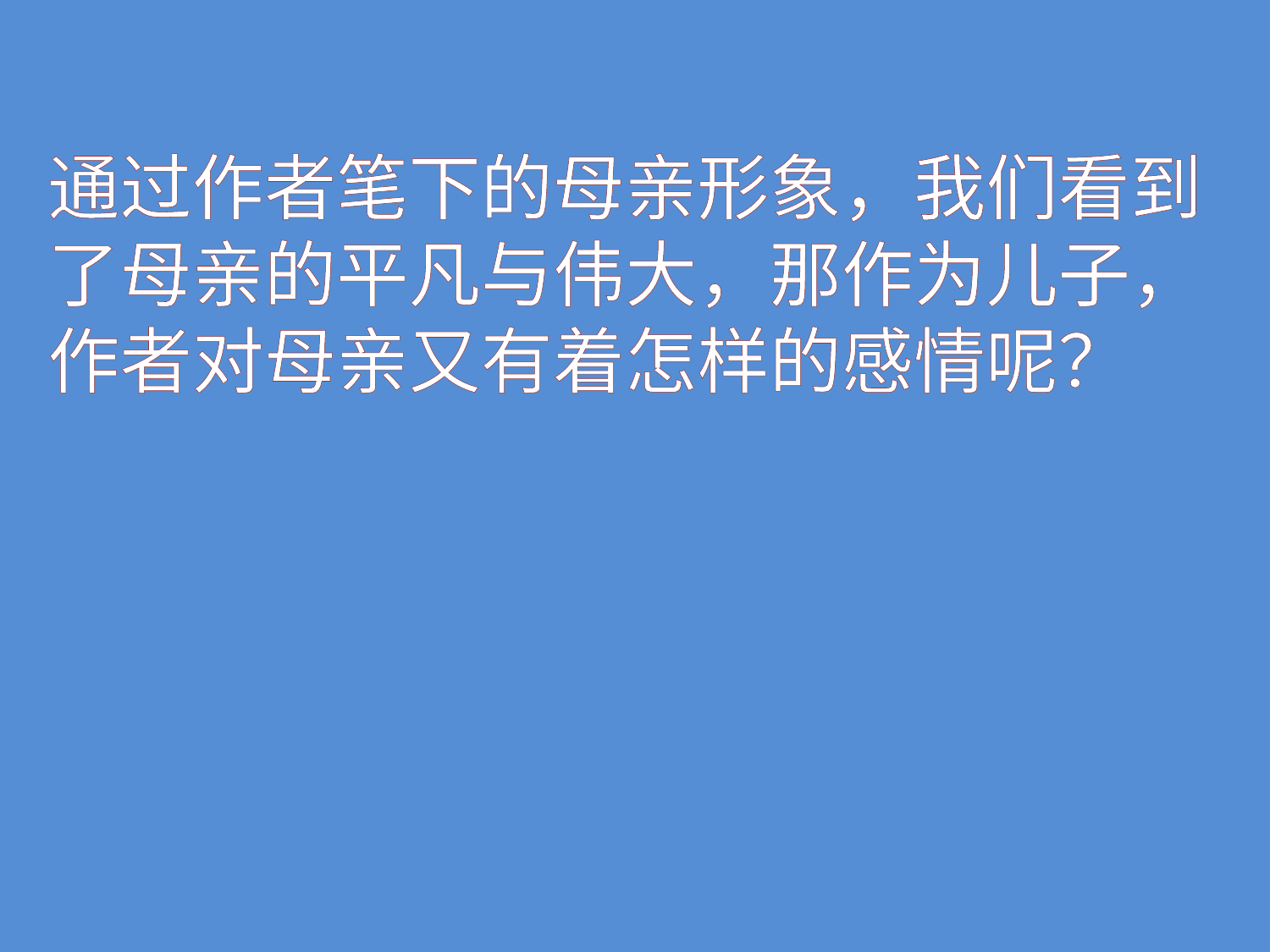

# 通过作者笔下的母亲形象，我们看到了母亲的平凡与伟大，那作为儿子，作者对母亲又有着怎样的感情呢？